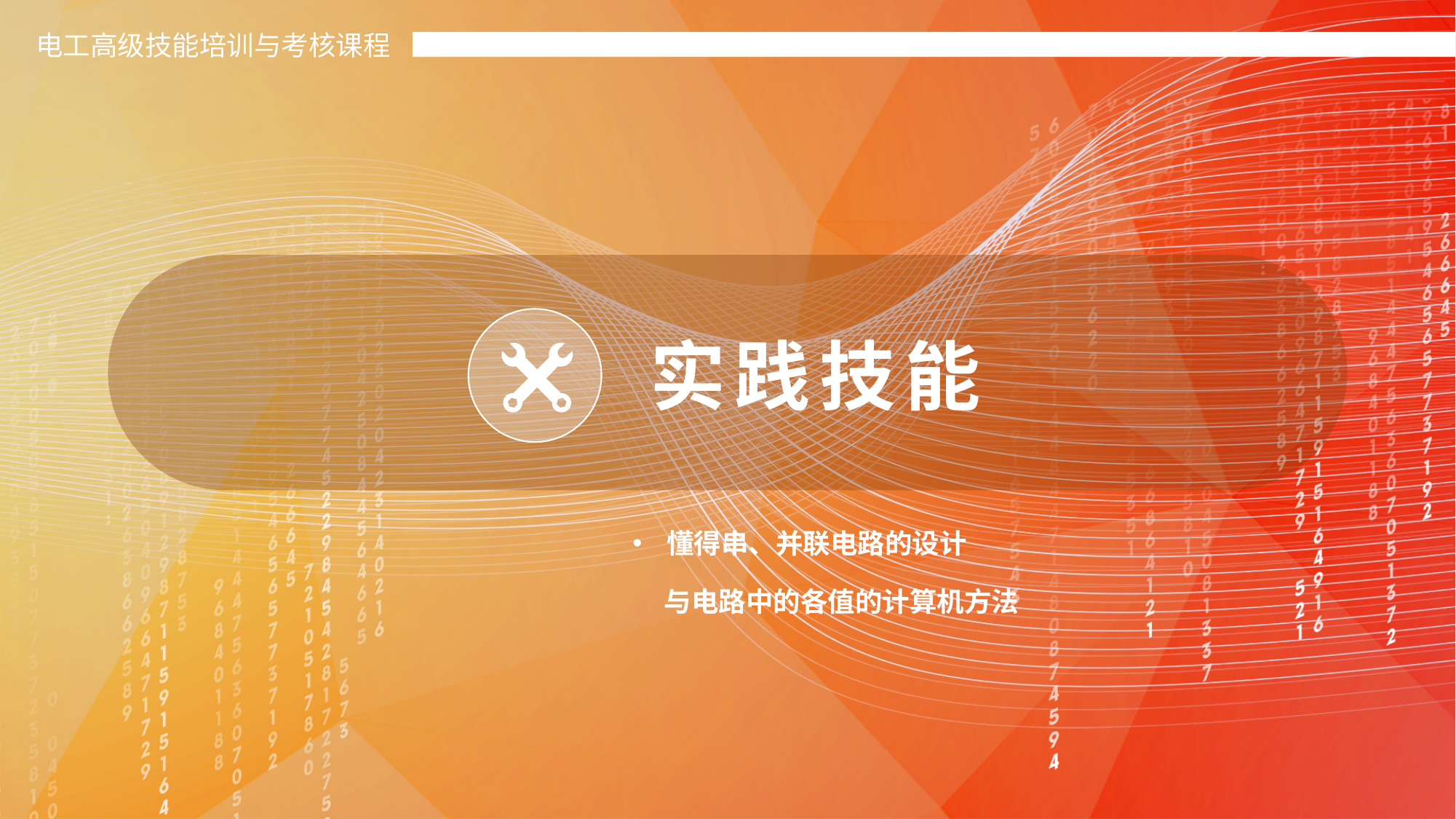

电工高级技能培训与考核课程

实践技能
懂得串、并联电路的设计
    与电路中的各值的计算机方法